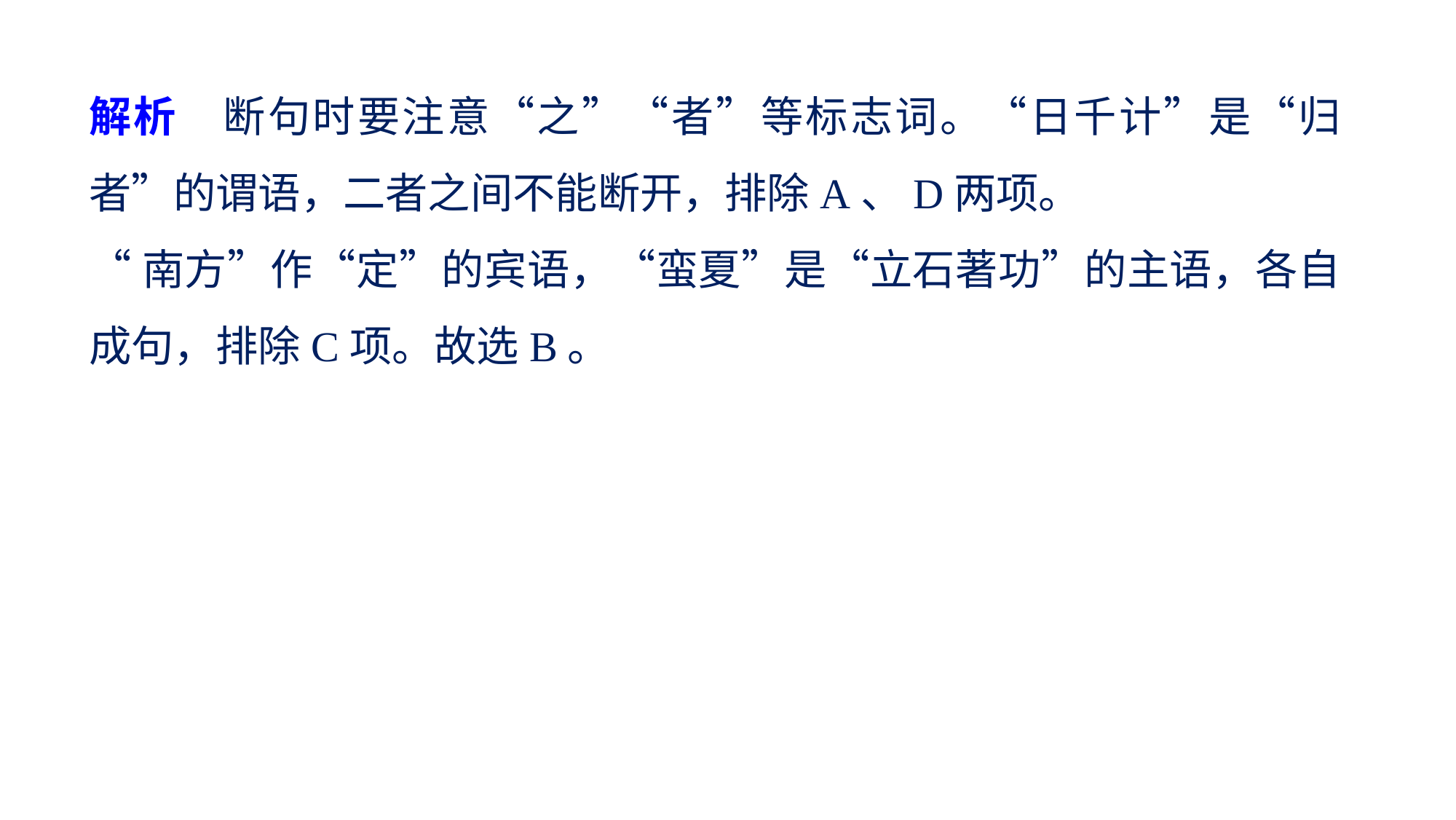

解析　断句时要注意“之”“者”等标志词。“日千计”是“归者”的谓语，二者之间不能断开，排除A、D两项。
“南方”作“定”的宾语，“蛮夏”是“立石著功”的主语，各自成句，排除C项。故选B。